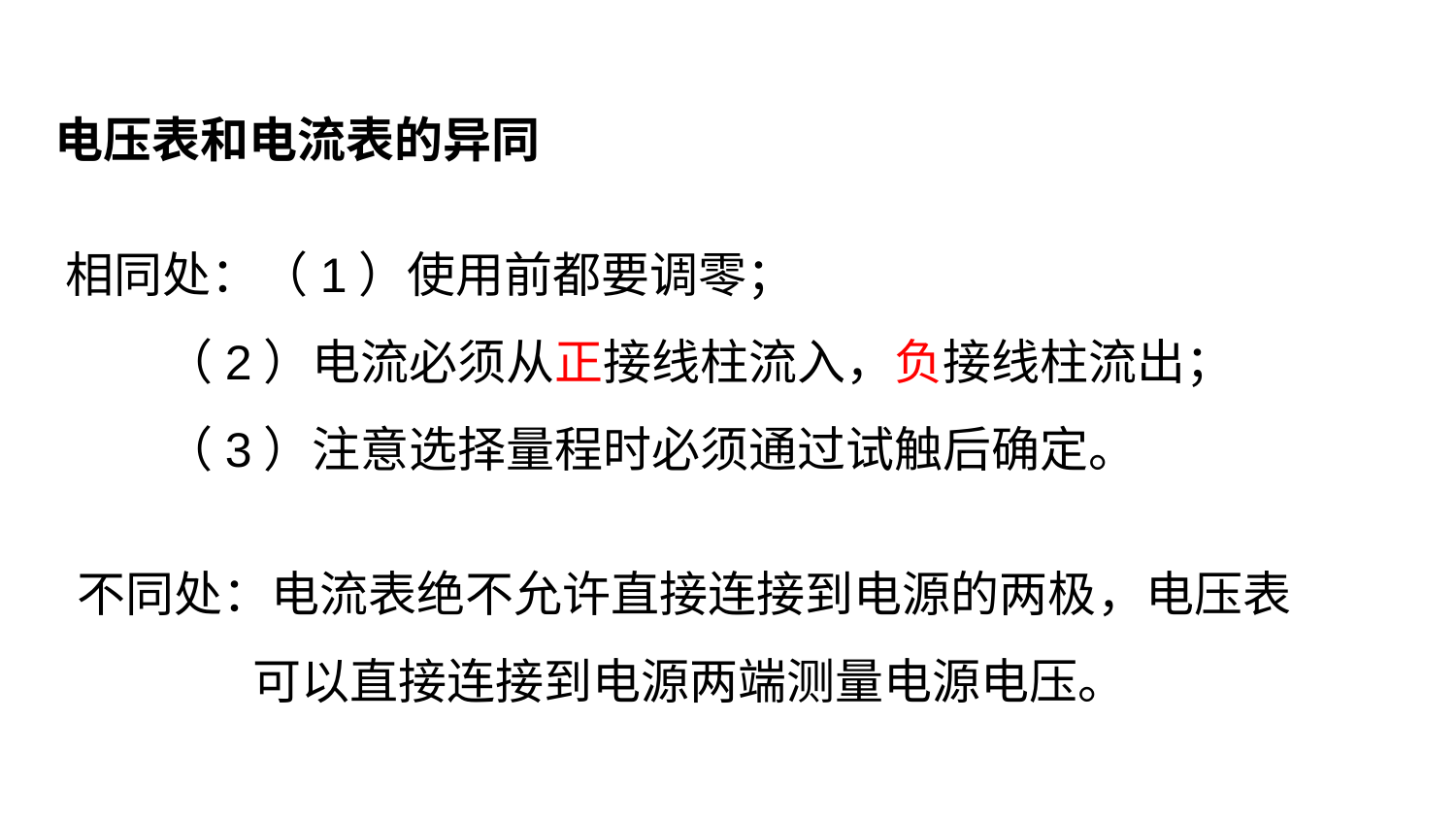

电压表和电流表的异同
相同处：（1）使用前都要调零；
        （2）电流必须从正接线柱流入，负接线柱流出；
        （3）注意选择量程时必须通过试触后确定。

不同处：电流表绝不允许直接连接到电源的两极，电压表
               可以直接连接到电源两端测量电源电压。